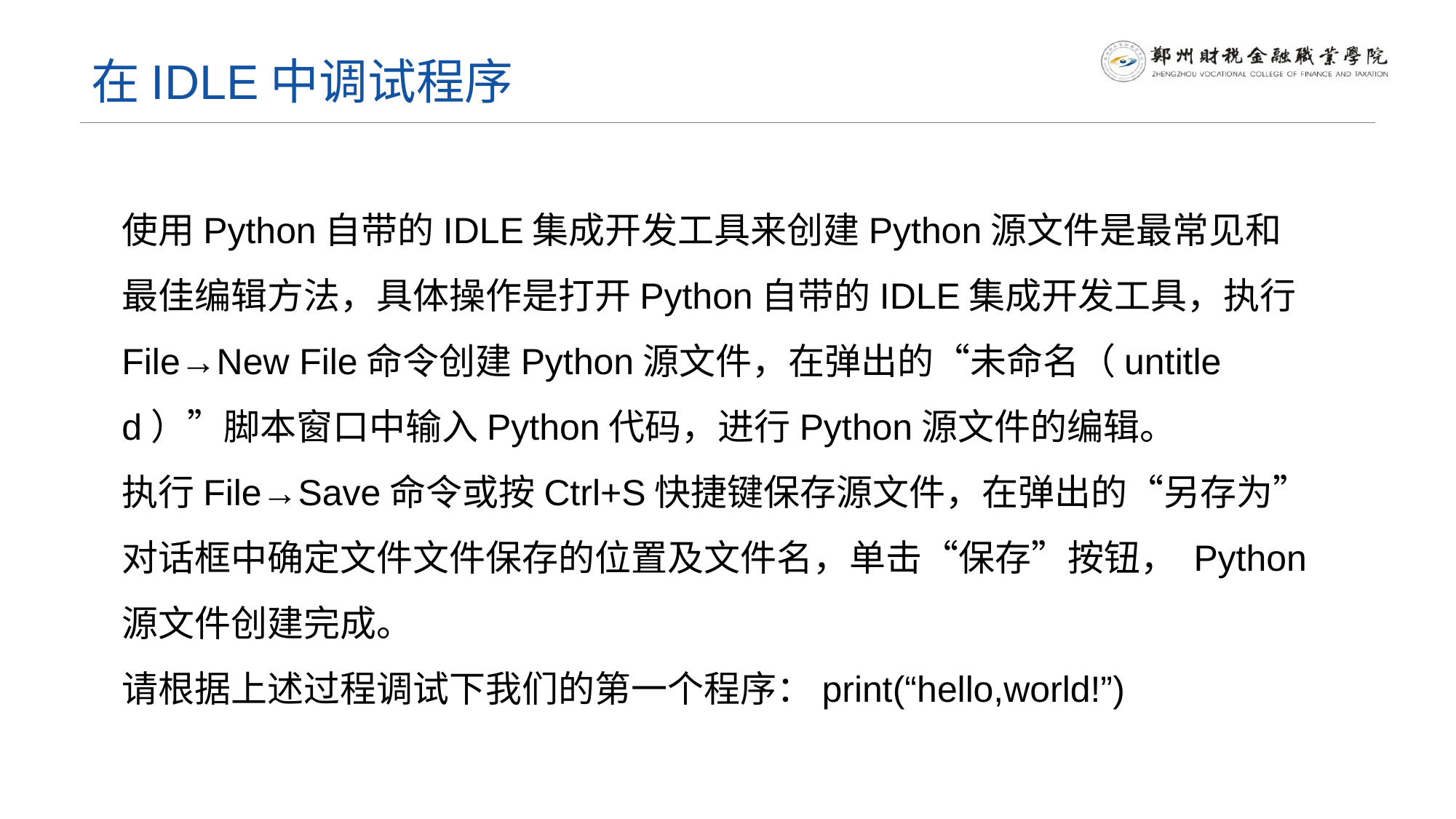

在IDLE中调试程序
使用Python自带的IDLE集成开发工具来创建Python源文件是最常见和最佳编辑方法，具体操作是打开Python自带的IDLE集成开发工具，执行File→New File命令创建Python源文件，在弹出的“未命名（untitled）”脚本窗口中输入Python代码，进行Python源文件的编辑。
执行File→Save命令或按Ctrl+S快捷键保存源文件，在弹出的“另存为”对话框中确定文件文件保存的位置及文件名，单击“保存”按钮， Python源文件创建完成。
请根据上述过程调试下我们的第一个程序：print(“hello,world!”)